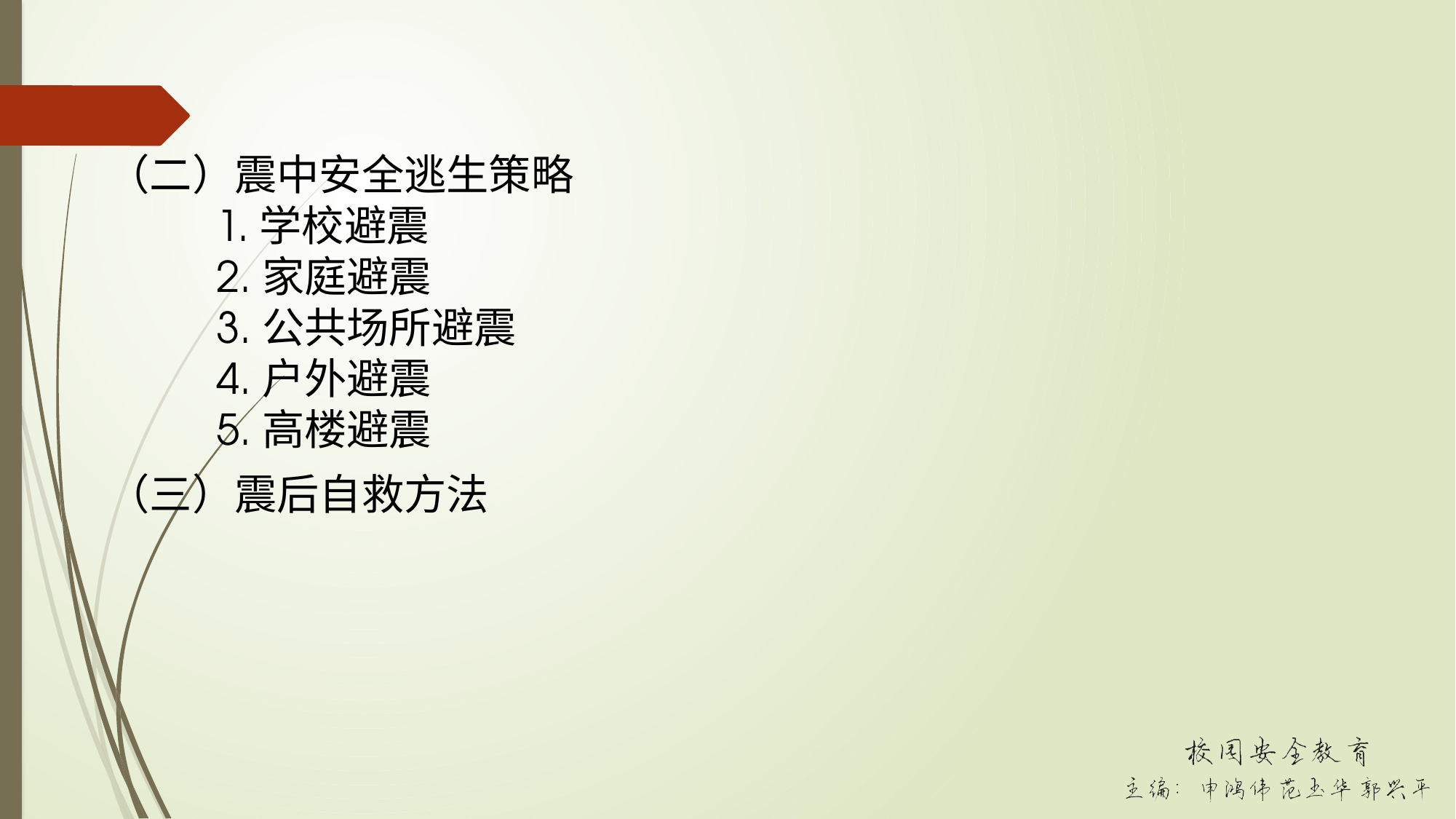

（二）震中安全逃生策略
	1.学校避震
	2.家庭避震
	3.公共场所避震
	4.户外避震
	5.高楼避震
（三）震后自救方法